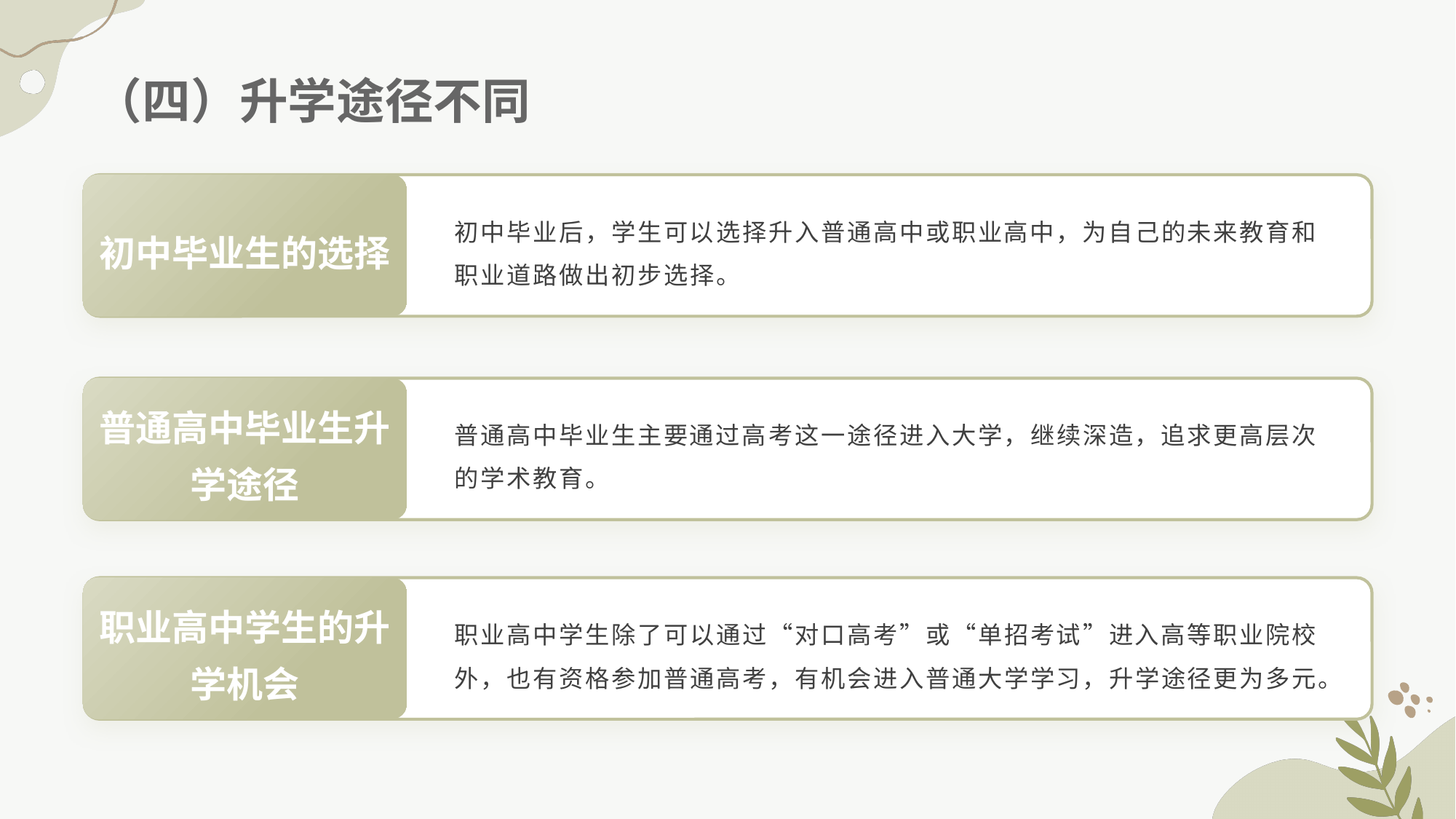

# （四）升学途径不同
初中毕业生的选择

初中毕业后，学生可以选择升入普通高中或职业高中，为自己的未来教育和职业道路做出初步选择。
普通高中毕业生升学途径

普通高中毕业生主要通过高考这一途径进入大学，继续深造，追求更高层次的学术教育。
职业高中学生的升学机会

职业高中学生除了可以通过“对口高考”或“单招考试”进入高等职业院校外，也有资格参加普通高考，有机会进入普通大学学习，升学途径更为多元。